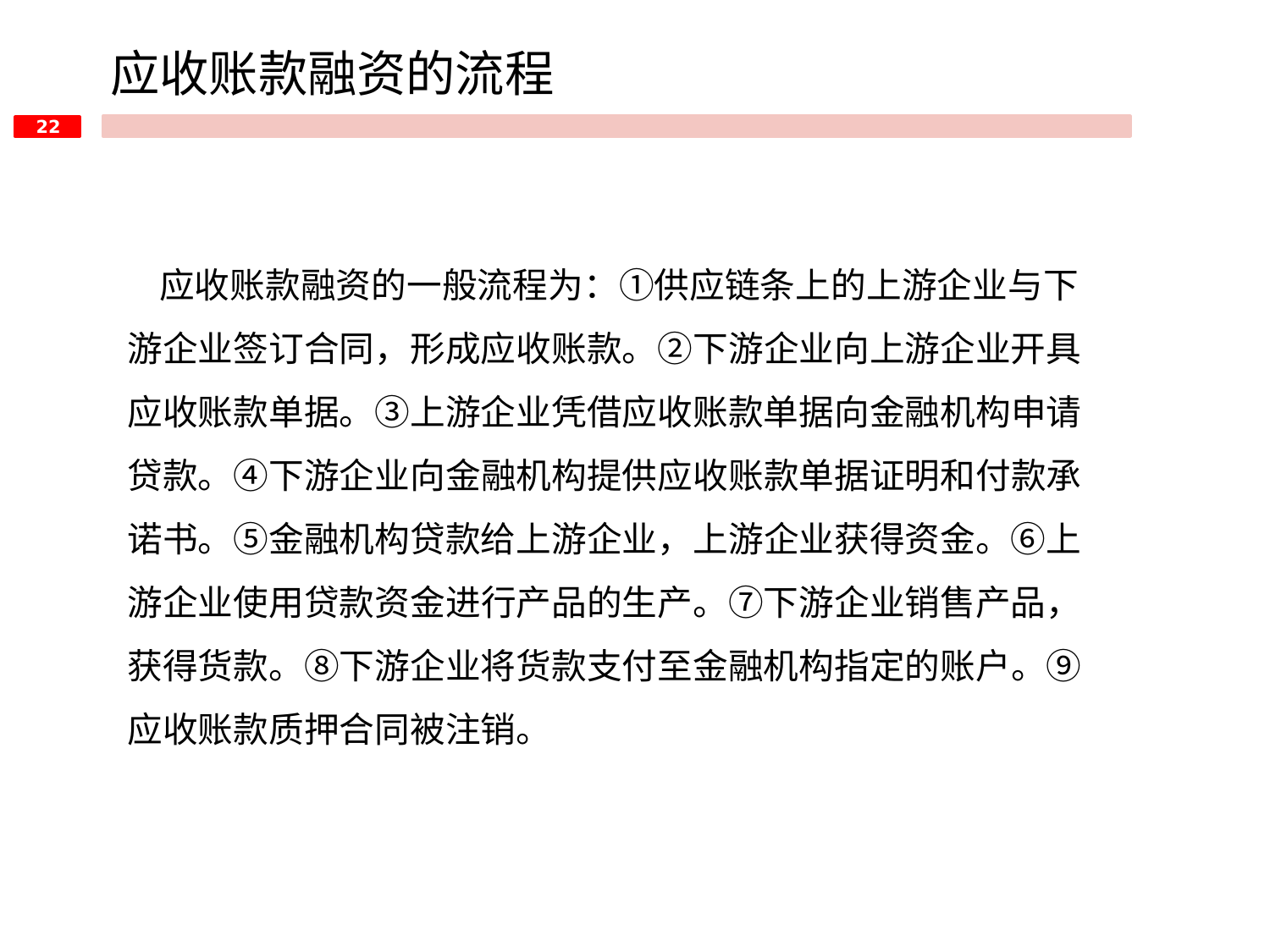

应收账款融资的流程
22
   应收账款融资的一般流程为：①供应链条上的上游企业与下游企业签订合同，形成应收账款。②下游企业向上游企业开具应收账款单据。③上游企业凭借应收账款单据向金融机构申请贷款。④下游企业向金融机构提供应收账款单据证明和付款承诺书。⑤金融机构贷款给上游企业，上游企业获得资金。⑥上游企业使用贷款资金进行产品的生产。⑦下游企业销售产品，获得货款。⑧下游企业将货款支付至金融机构指定的账户。⑨ 应收账款质押合同被注销。